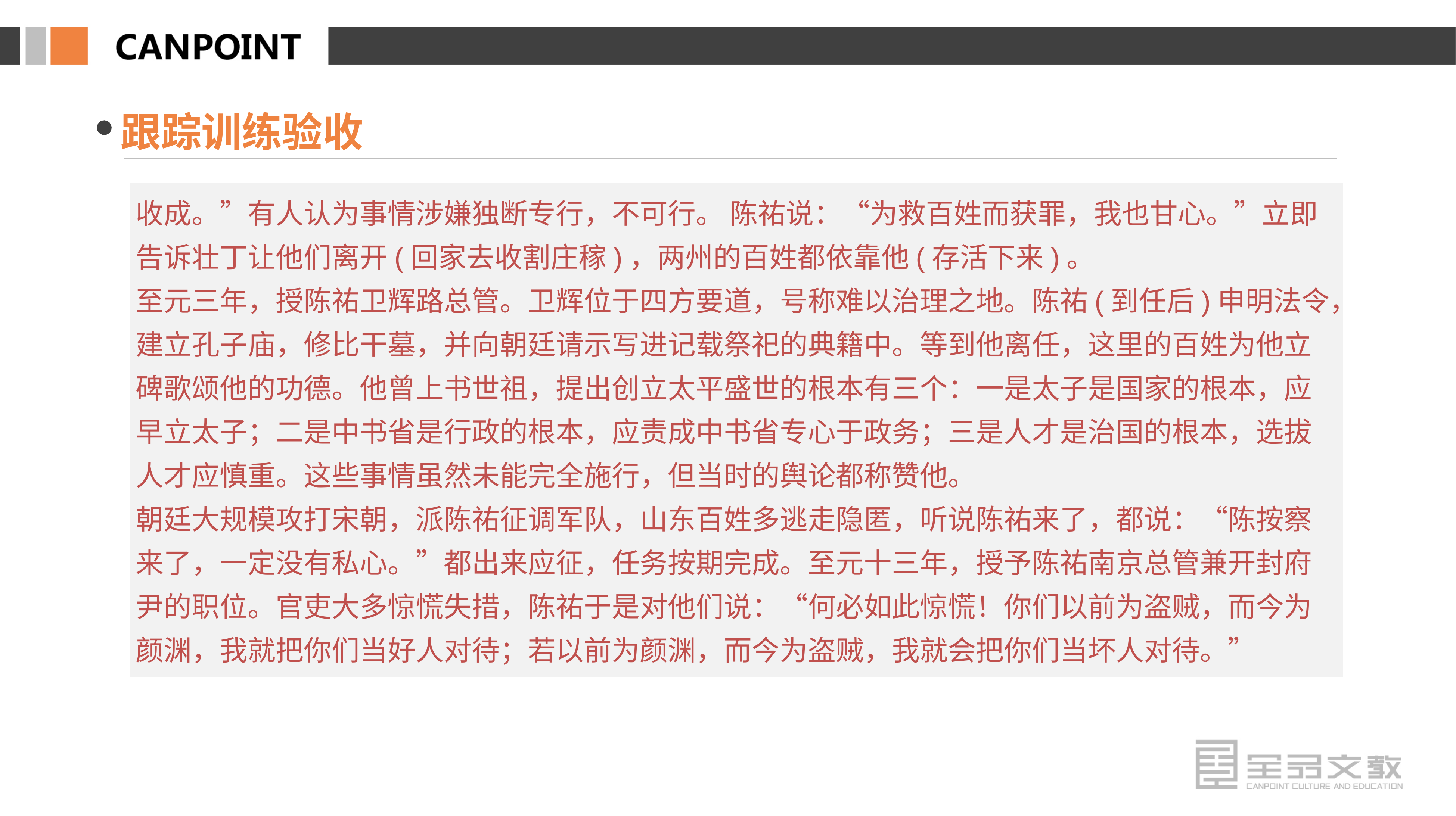

跟踪训练验收

收成。”有人认为事情涉嫌独断专行，不可行。 陈祐说：“为救百姓而获罪，我也甘心。”立即告诉壮丁让他们离开(回家去收割庄稼)，两州的百姓都依靠他(存活下来)。
至元三年，授陈祐卫辉路总管。卫辉位于四方要道，号称难以治理之地。陈祐(到任后)申明法令，建立孔子庙，修比干墓，并向朝廷请示写进记载祭祀的典籍中。等到他离任，这里的百姓为他立碑歌颂他的功德。他曾上书世祖，提出创立太平盛世的根本有三个：一是太子是国家的根本，应早立太子；二是中书省是行政的根本，应责成中书省专心于政务；三是人才是治国的根本，选拔人才应慎重。这些事情虽然未能完全施行，但当时的舆论都称赞他。
朝廷大规模攻打宋朝，派陈祐征调军队，山东百姓多逃走隐匿，听说陈祐来了，都说：“陈按察来了，一定没有私心。”都出来应征，任务按期完成。至元十三年，授予陈祐南京总管兼开封府尹的职位。官吏大多惊慌失措，陈祐于是对他们说：“何必如此惊慌！你们以前为盗贼，而今为颜渊，我就把你们当好人对待；若以前为颜渊，而今为盗贼，我就会把你们当坏人对待。”